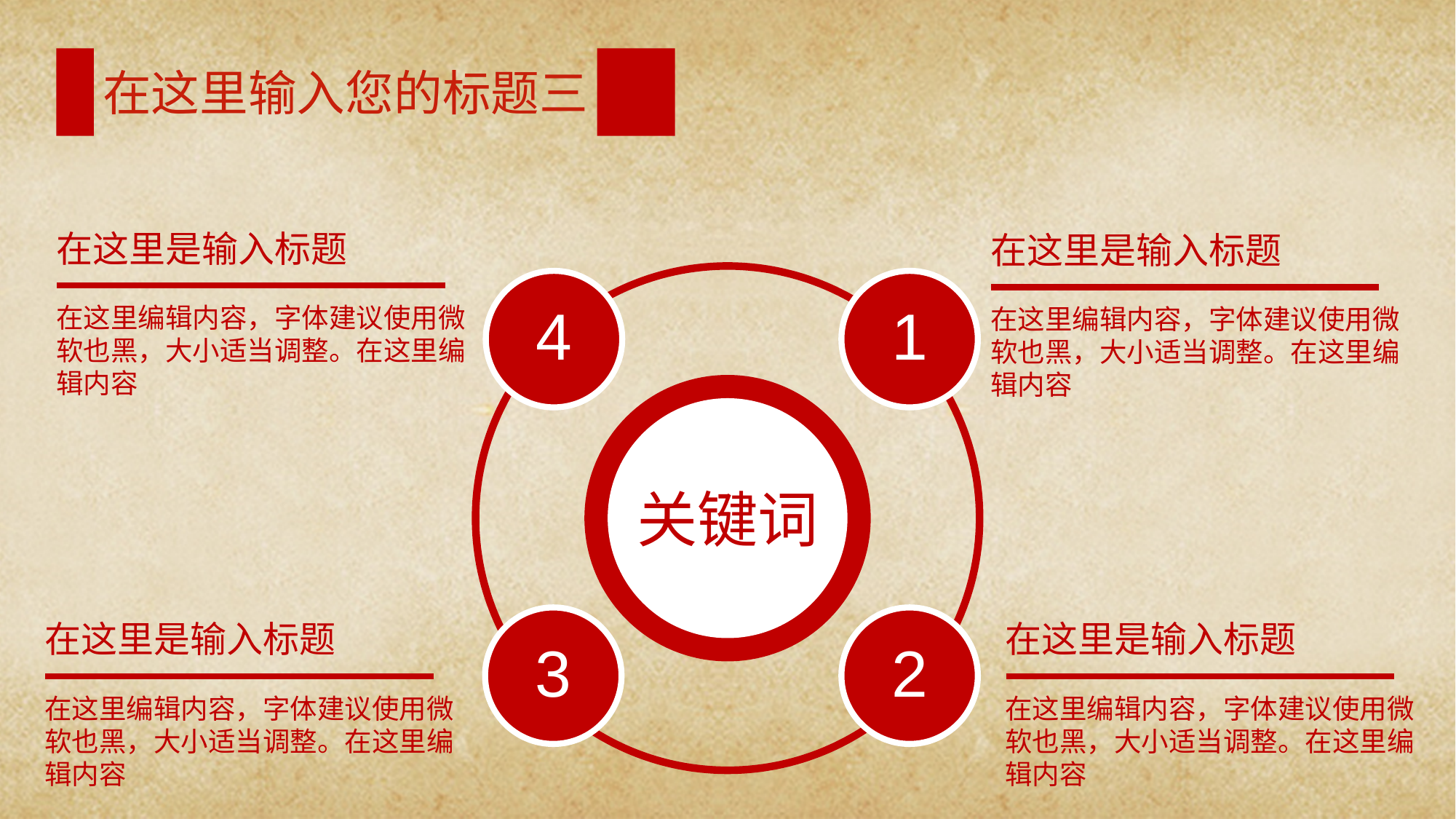

在这里输入您的标题三
在这里是输入标题
在这里编辑内容，字体建议使用微软也黑，大小适当调整。在这里编辑内容
在这里是输入标题
在这里编辑内容，字体建议使用微软也黑，大小适当调整。在这里编辑内容

4
1

关键词
3
2
在这里是输入标题
在这里编辑内容，字体建议使用微软也黑，大小适当调整。在这里编辑内容
在这里是输入标题
在这里编辑内容，字体建议使用微软也黑，大小适当调整。在这里编辑内容